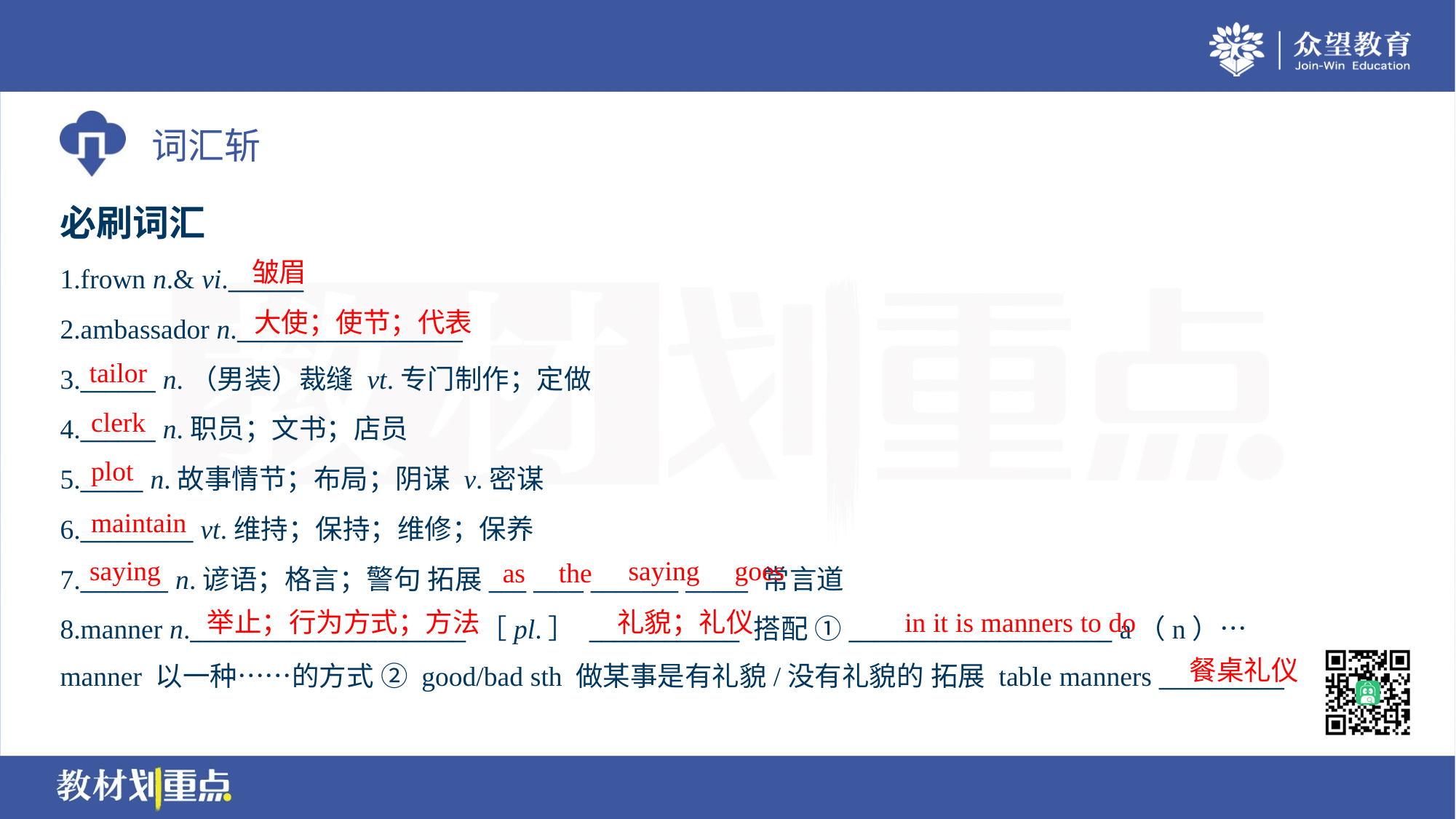

必刷词汇
皱眉
1.frown n.& vi.______
2.ambassador n.__________________
3.______ n.（男装）裁缝 vt.专门制作；定做
4.______ n.职员；文书；店员
5._____ n.故事情节；布局；阴谋 v.密谋
6._________ vt.维持；保持；维修；保养
7._______ n.谚语；格言；警句 拓展___ ____ _______ _____ 常言道
8.manner n.______________________ ［pl.］ ____________ 搭配 ①_____________________ a（n）…
manner 以一种……的方式 ② good/bad sth 做某事是有礼貌/没有礼貌的 拓展 table manners __________
大使；使节；代表
tailor
clerk
plot
maintain
saying
saying
goes
as
the
举止；行为方式；方法
礼貌；礼仪
in it is manners to do
餐桌礼仪